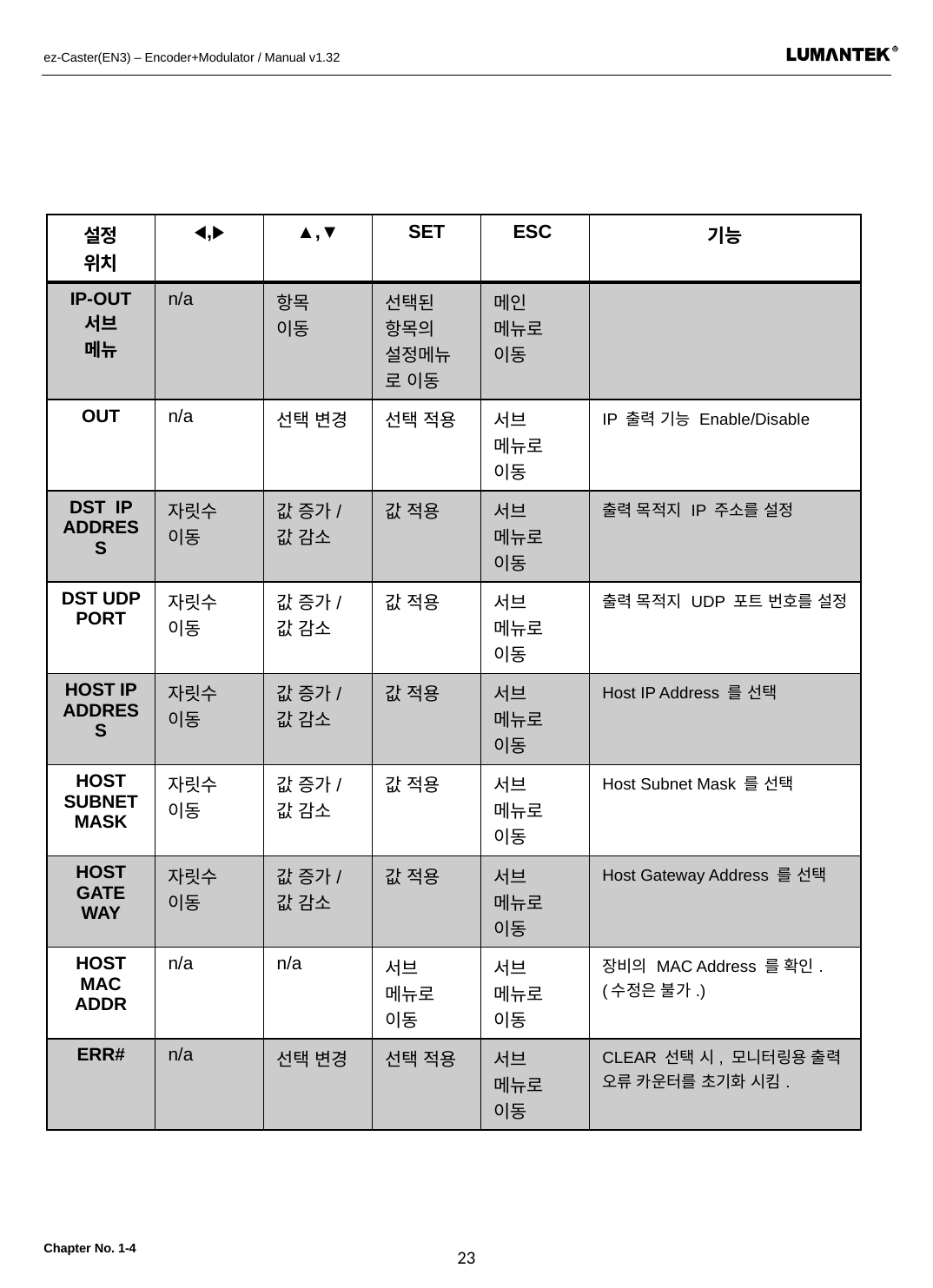

| 설정 위치 | ◀,▶ | ▲,▼ | SET | ESC | 기능 |
| --- | --- | --- | --- | --- | --- |
| IP-OUT 서브 메뉴 | n/a | 항목 이동 | 선택된 항목의 설정메뉴로 이동 | 메인 메뉴로 이동 |  |
| OUT | n/a | 선택 변경 | 선택 적용 | 서브 메뉴로 이동 | IP 출력 기능 Enable/Disable |
| DST IP ADDRESS | 자릿수 이동 | 값 증가/ 값 감소 | 값 적용 | 서브 메뉴로 이동 | 출력 목적지 IP 주소를 설정 |
| DST UDP PORT | 자릿수 이동 | 값 증가/ 값 감소 | 값 적용 | 서브 메뉴로 이동 | 출력 목적지 UDP 포트 번호를 설정 |
| HOST IP ADDRESS | 자릿수 이동 | 값 증가/ 값 감소 | 값 적용 | 서브 메뉴로 이동 | Host IP Address 를 선택 |
| HOST SUBNET MASK | 자릿수 이동 | 값 증가/ 값 감소 | 값 적용 | 서브 메뉴로 이동 | Host Subnet Mask 를 선택 |
| HOST GATE WAY | 자릿수 이동 | 값 증가/ 값 감소 | 값 적용 | 서브 메뉴로 이동 | Host Gateway Address 를 선택 |
| HOST MAC ADDR | n/a | n/a | 서브 메뉴로 이동 | 서브 메뉴로 이동 | 장비의 MAC Address 를 확인. (수정은 불가.) |
| ERR# | n/a | 선택 변경 | 선택 적용 | 서브 메뉴로 이동 | CLEAR 선택 시, 모니터링용 출력 오류 카운터를 초기화 시킴. |
23